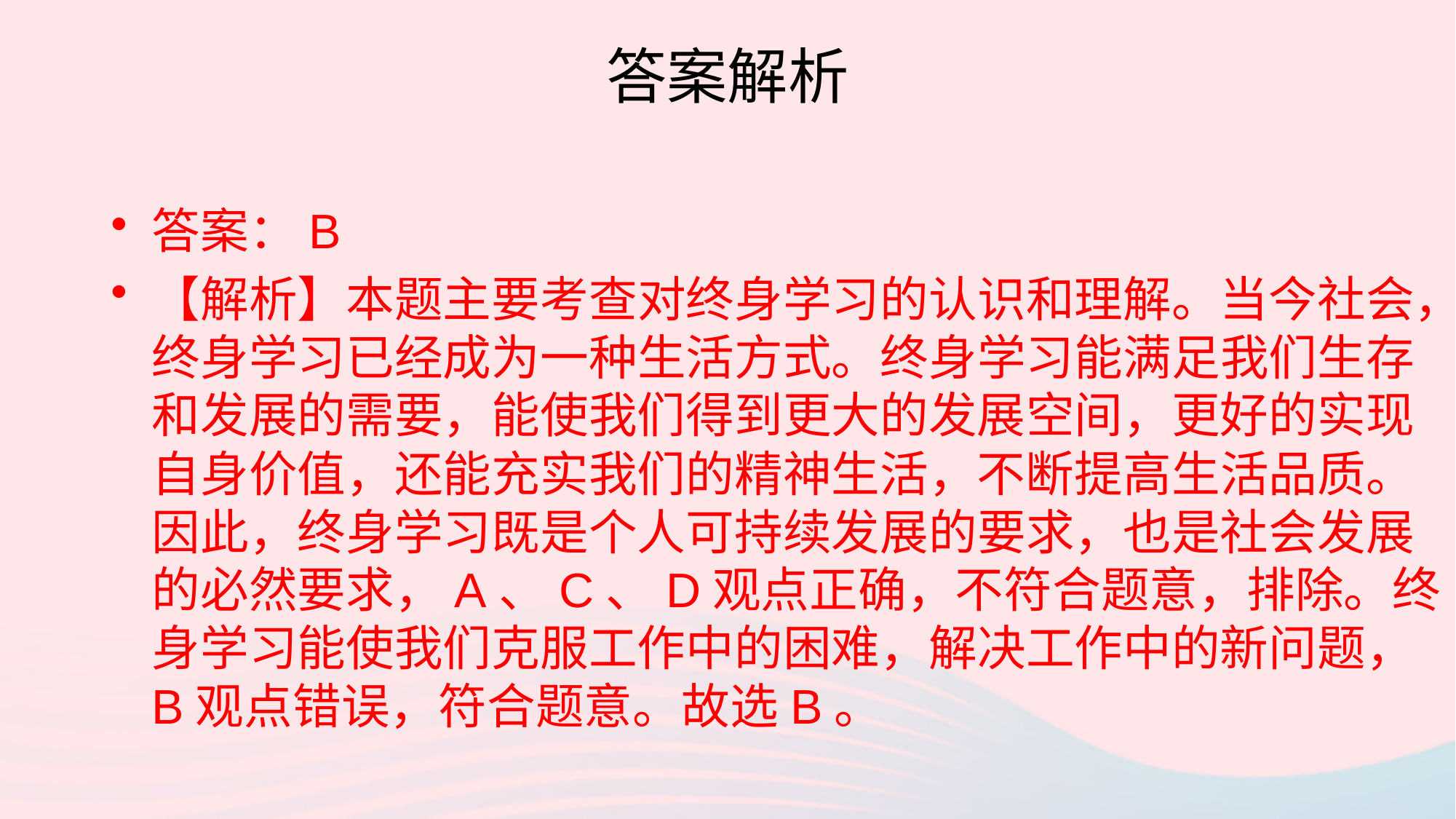

# 答案解析
答案：B
【解析】本题主要考查对终身学习的认识和理解。当今社会，终身学习已经成为一种生活方式。终身学习能满足我们生存和发展的需要，能使我们得到更大的发展空间，更好的实现自身价值，还能充实我们的精神生活，不断提高生活品质。因此，终身学习既是个人可持续发展的要求，也是社会发展的必然要求，A、C、D观点正确，不符合题意，排除。终身学习能使我们克服工作中的困难，解决工作中的新问题，B观点错误，符合题意。故选B。